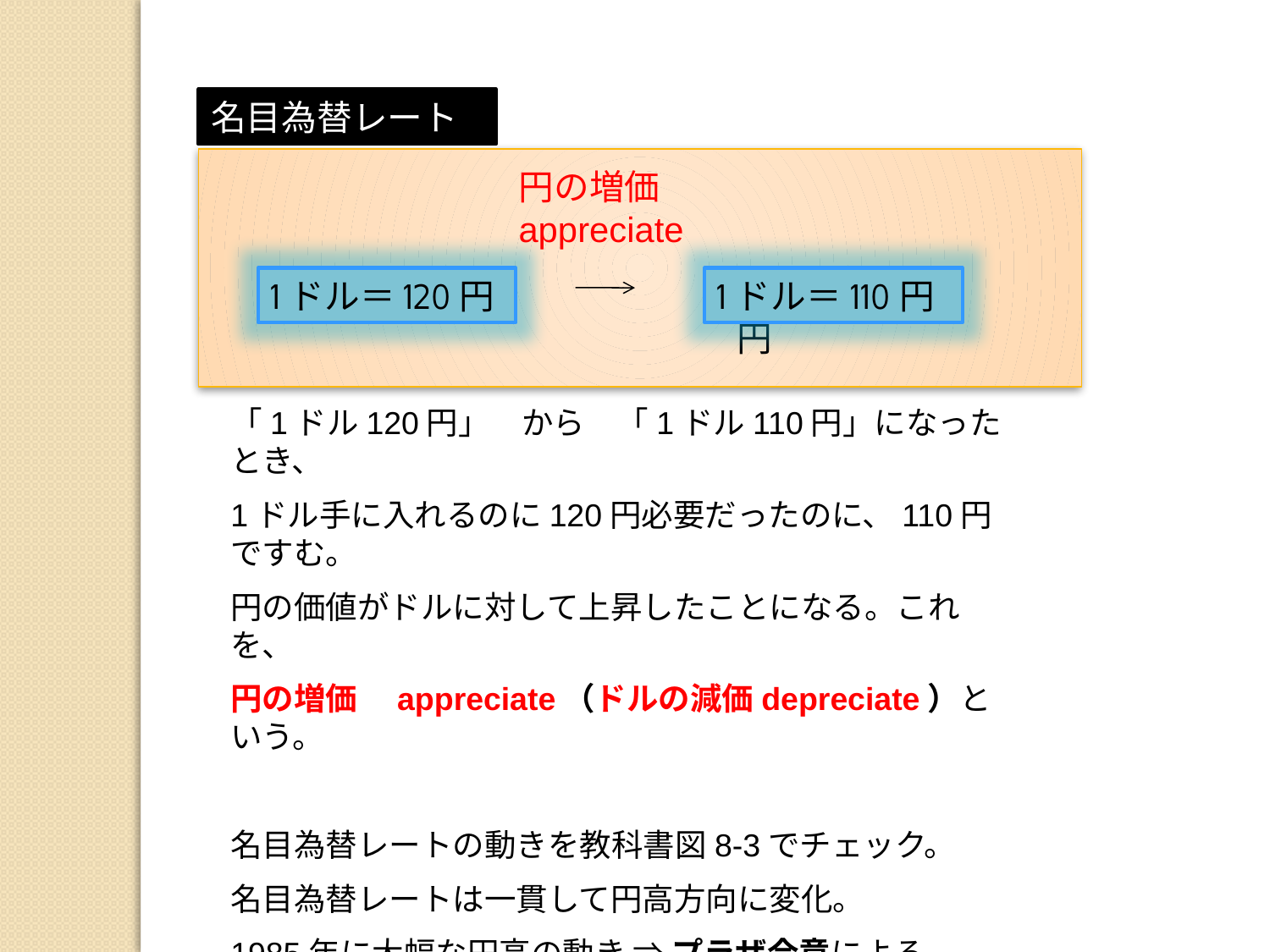

名目為替レート

円の増価　appreciate
1ドル＝120円
1ドル＝110円
1ドル＝110円
「1ドル120円」　から　「1ドル110円」になったとき、
1ドル手に入れるのに120円必要だったのに、110円ですむ。
円の価値がドルに対して上昇したことになる。これを、
円の増価　appreciate（ドルの減価depreciate）という。

名目為替レートの動きを教科書図8-3でチェック。
名目為替レートは一貫して円高方向に変化。
1985年に大幅な円高の動き ⇒ プラザ合意による。